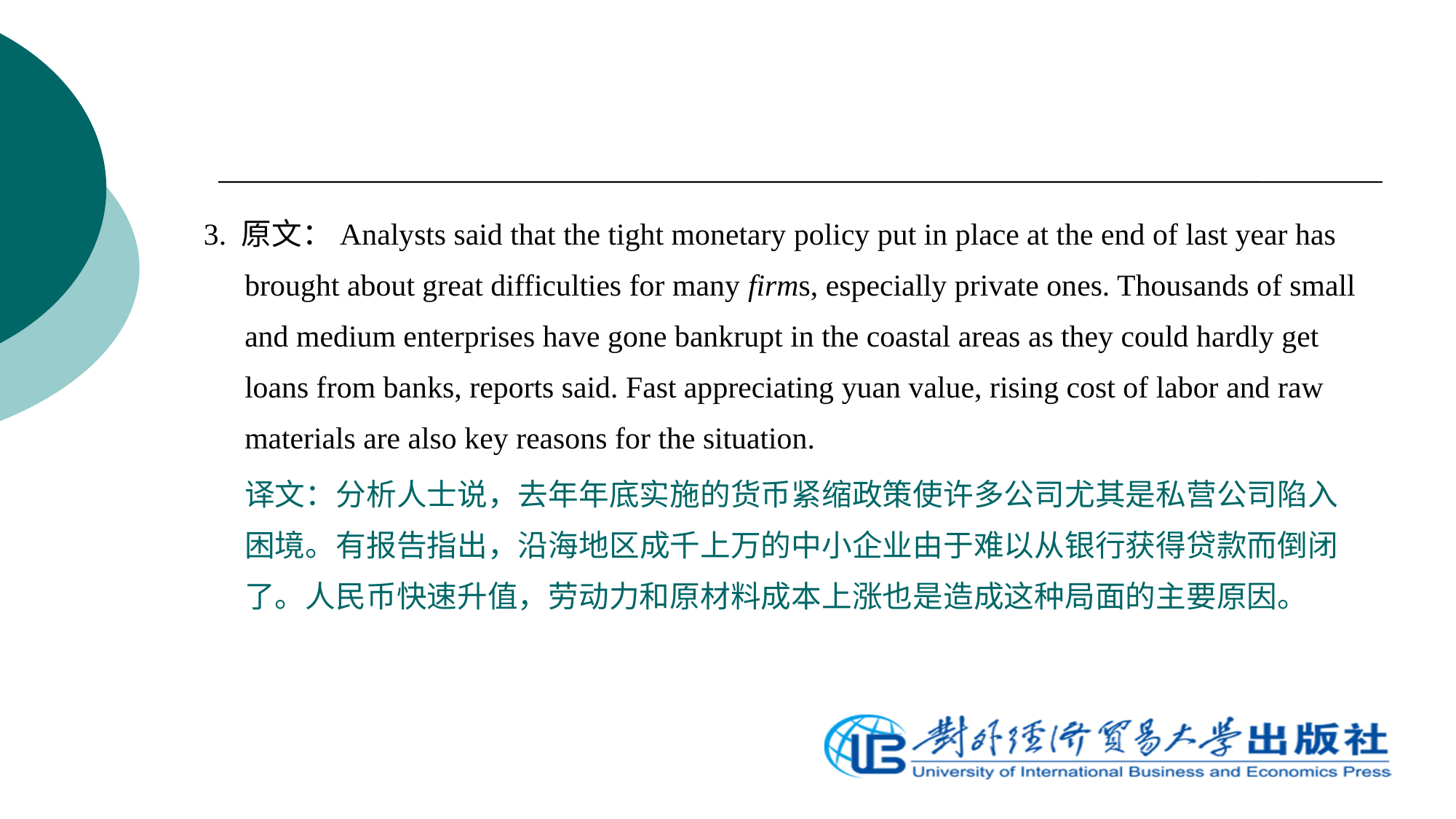

3. 原文：Analysts said that the tight monetary policy put in place at the end of last year has brought about great difficulties for many firms, especially private ones. Thousands of small and medium enterprises have gone bankrupt in the coastal areas as they could hardly get loans from banks, reports said. Fast appreciating yuan value, rising cost of labor and raw materials are also key reasons for the situation.
	译文：分析人士说，去年年底实施的货币紧缩政策使许多公司尤其是私营公司陷入困境。有报告指出，沿海地区成千上万的中小企业由于难以从银行获得贷款而倒闭了。人民币快速升值，劳动力和原材料成本上涨也是造成这种局面的主要原因。